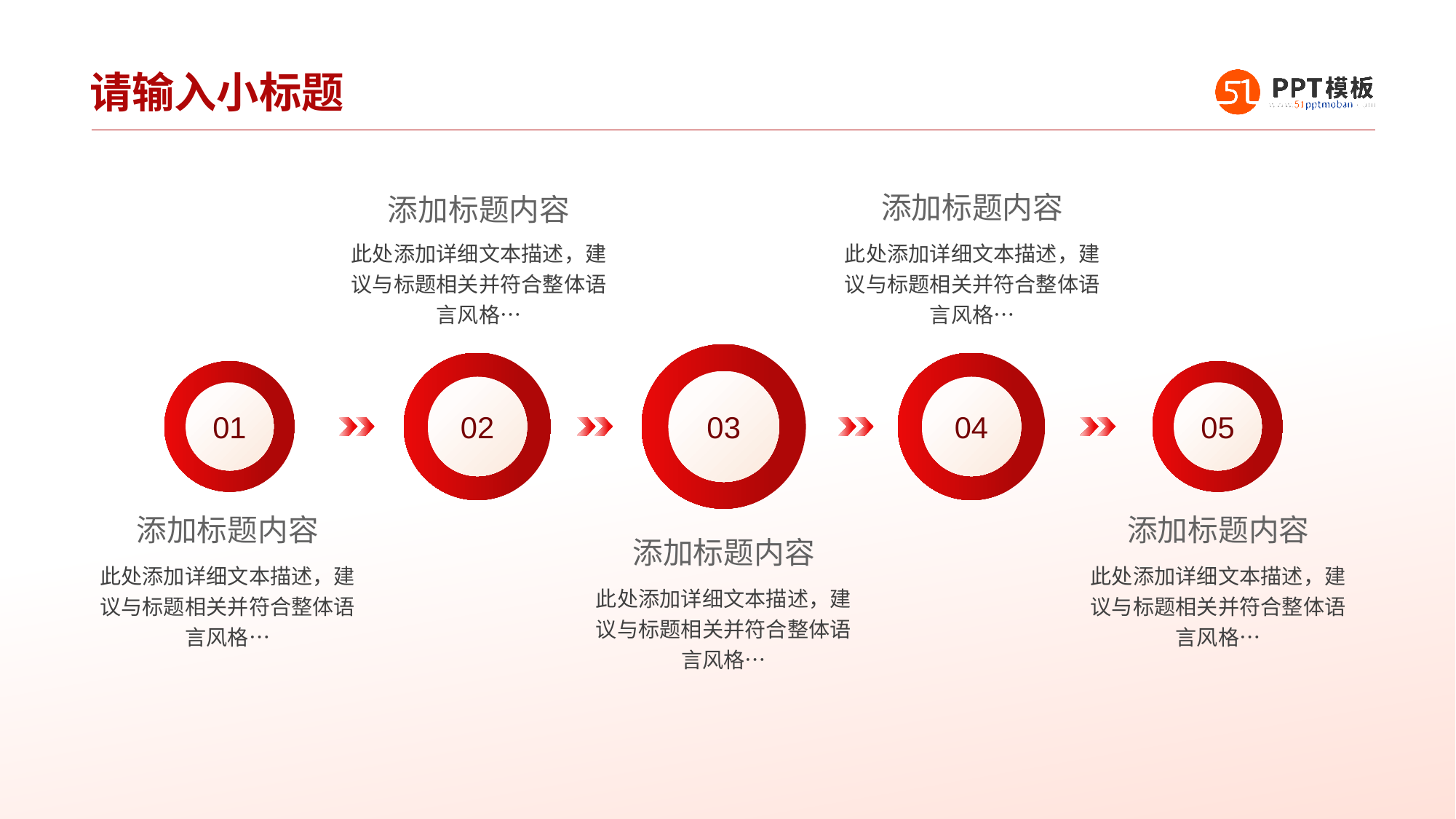

# 请输入小标题
添加标题内容
添加标题内容
此处添加详细文本描述，建议与标题相关并符合整体语言风格…
此处添加详细文本描述，建议与标题相关并符合整体语言风格…

03
02
04
01
05

添加标题内容
添加标题内容
添加标题内容
此处添加详细文本描述，建议与标题相关并符合整体语言风格…
此处添加详细文本描述，建议与标题相关并符合整体语言风格…
此处添加详细文本描述，建议与标题相关并符合整体语言风格…